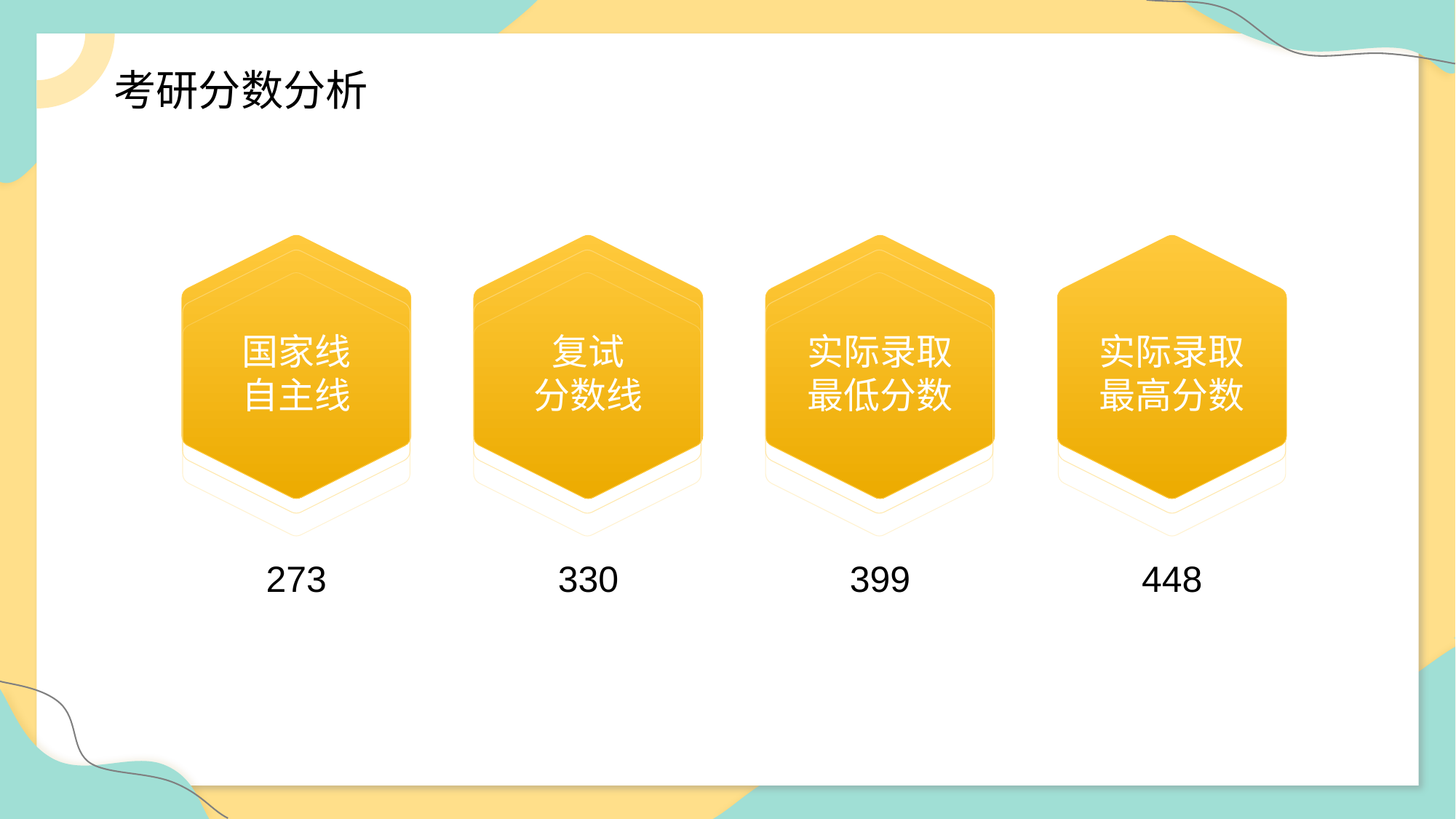

# 考研分数分析

国家线
自主线
273

330
复试
分数线

399
实际录取最低分数

448
实际录取最高分数